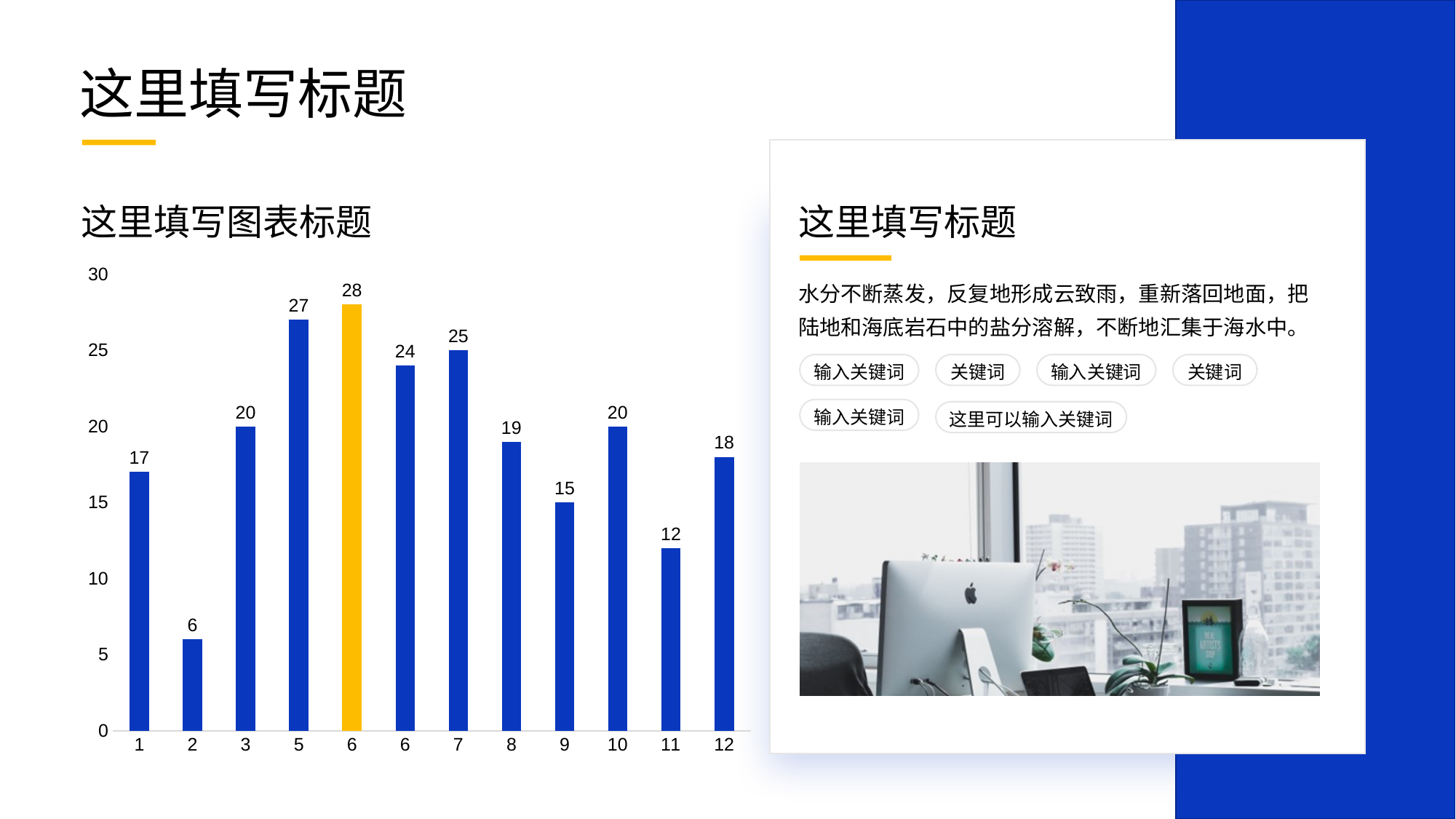

这里填写标题

这里填写图表标题
这里填写标题

### Chart

| Category | 系列 1 |
|---|---|
| 1 | 17.0 |
| 2 | 6.0 |
| 3 | 20.0 |
| 5 | 27.0 |
| 6 | 28.0 |
| 6 | 24.0 |
| 7 | 25.0 |
| 8 | 19.0 |
| 9 | 15.0 |
| 10 | 20.0 |
| 11 | 12.0 |
| 12 | 18.0 |
水分不断蒸发，反复地形成云致雨，重新落回地面，把陆地和海底岩石中的盐分溶解，不断地汇集于海水中。

输入关键词
关键词
输入关键词
关键词
输入关键词
这里可以输入关键词